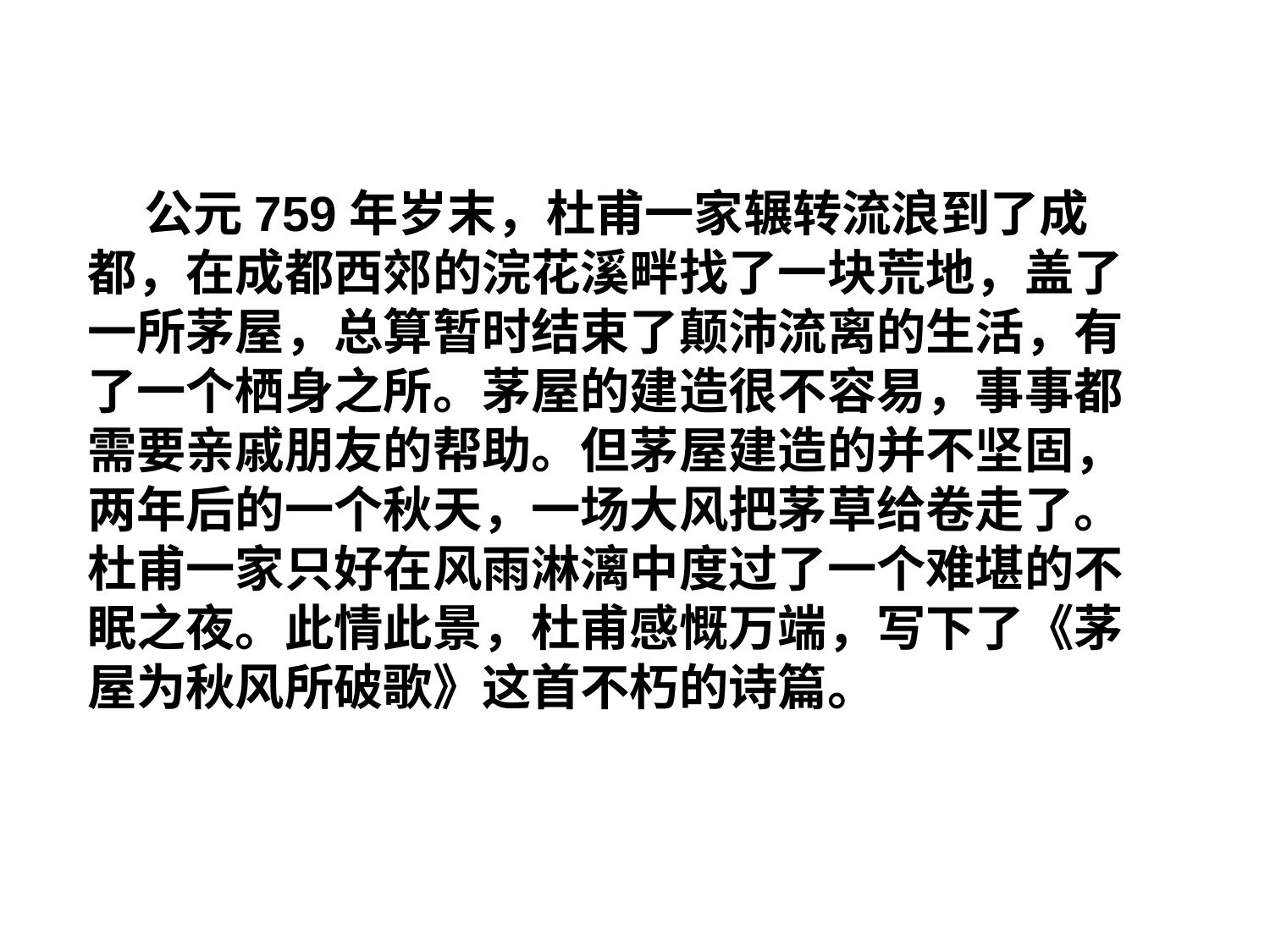

公元759年岁末，杜甫一家辗转流浪到了成都，在成都西郊的浣花溪畔找了一块荒地，盖了一所茅屋，总算暂时结束了颠沛流离的生活，有了一个栖身之所。茅屋的建造很不容易，事事都需要亲戚朋友的帮助。但茅屋建造的并不坚固，两年后的一个秋天，一场大风把茅草给卷走了。杜甫一家只好在风雨淋漓中度过了一个难堪的不眠之夜。此情此景，杜甫感慨万端，写下了《茅屋为秋风所破歌》这首不朽的诗篇。